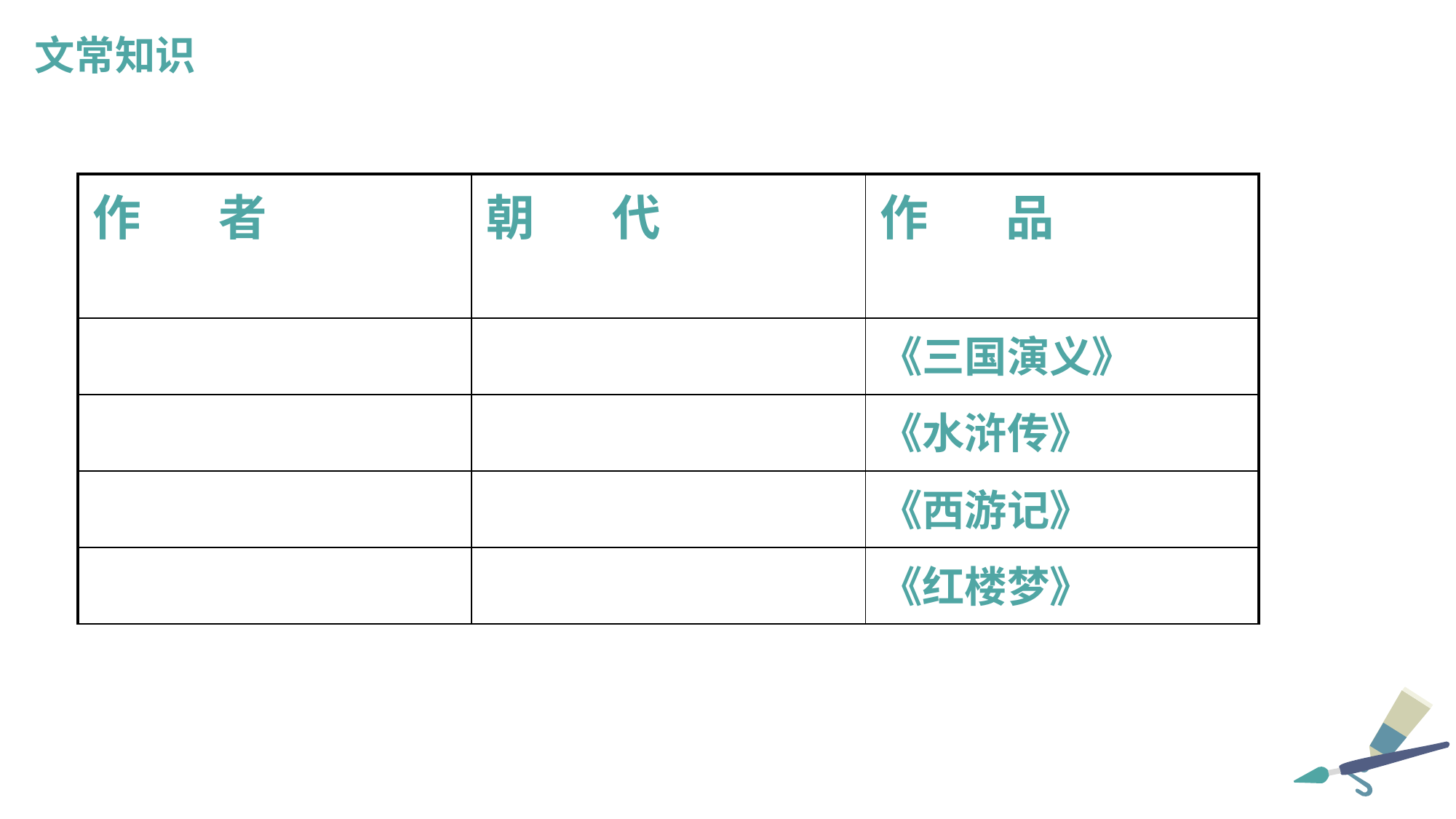

文常知识

| 作 者 | 朝 代 | 作 品 |
| --- | --- | --- |
|  |  | 《三国演义》 |
|  |  | 《水浒传》 |
|  |  | 《西游记》 |
|  |  | 《红楼梦》 |